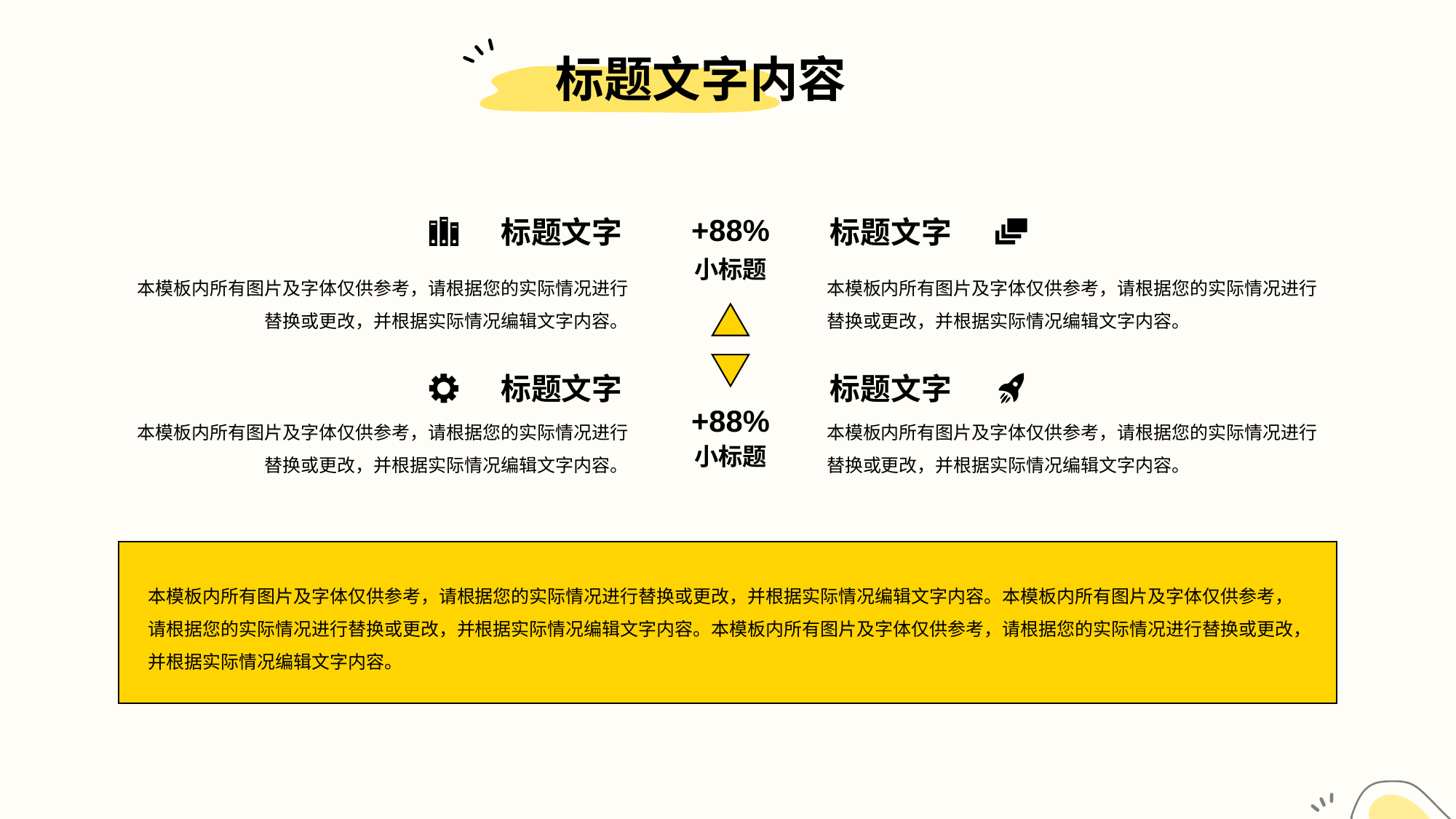

标题文字内容

+88%
标题文字
标题文字

小标题
本模板内所有图片及字体仅供参考，请根据您的实际情况进行替换或更改，并根据实际情况编辑文字内容。
本模板内所有图片及字体仅供参考，请根据您的实际情况进行替换或更改，并根据实际情况编辑文字内容。

标题文字
标题文字

+88%
本模板内所有图片及字体仅供参考，请根据您的实际情况进行替换或更改，并根据实际情况编辑文字内容。
本模板内所有图片及字体仅供参考，请根据您的实际情况进行替换或更改，并根据实际情况编辑文字内容。
小标题

本模板内所有图片及字体仅供参考，请根据您的实际情况进行替换或更改，并根据实际情况编辑文字内容。本模板内所有图片及字体仅供参考，请根据您的实际情况进行替换或更改，并根据实际情况编辑文字内容。本模板内所有图片及字体仅供参考，请根据您的实际情况进行替换或更改，并根据实际情况编辑文字内容。